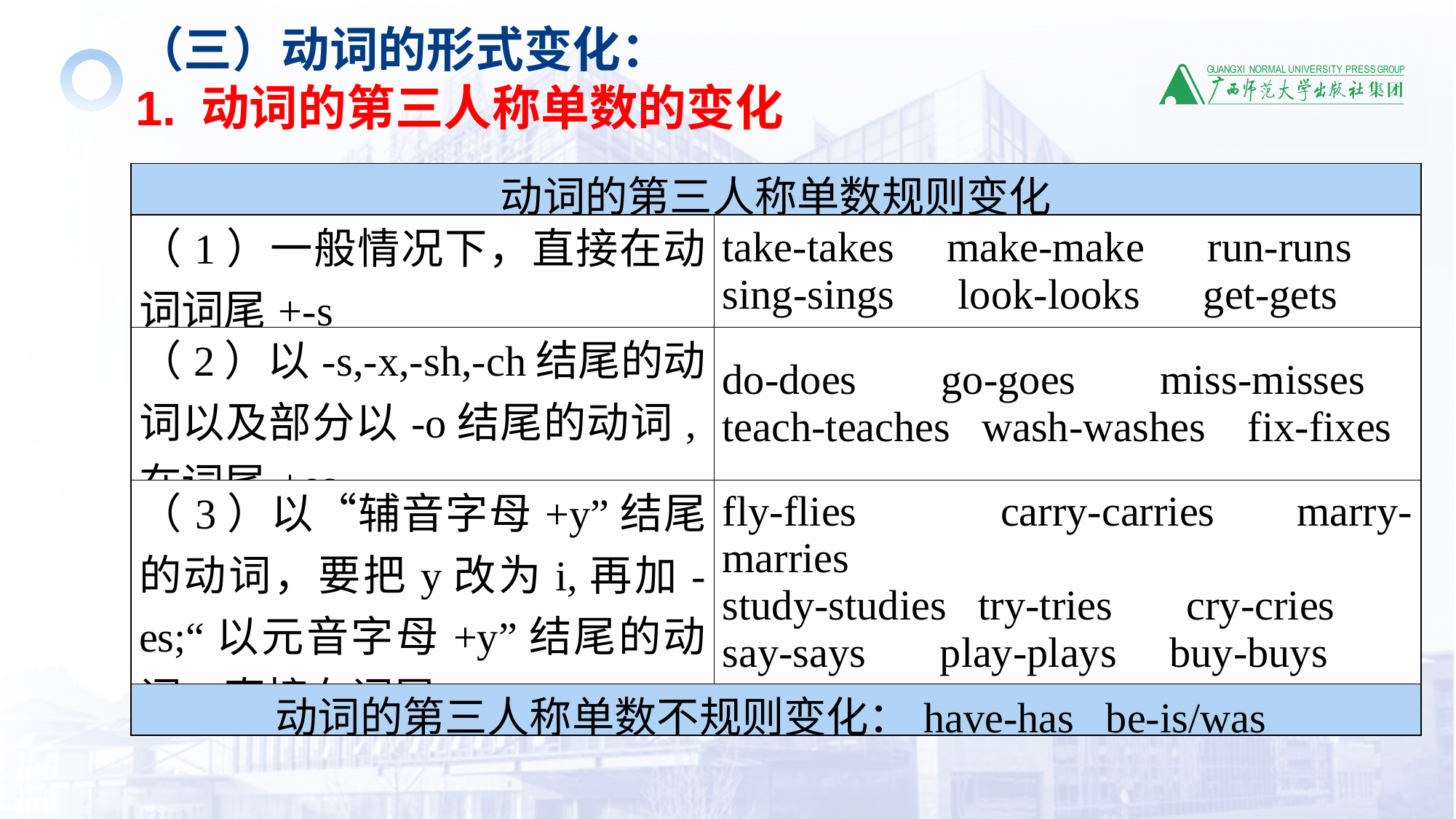

（三）动词的形式变化：
1. 动词的第三人称单数的变化

| 动词的第三人称单数规则变化 |  |
| --- | --- |
| （1）一般情况下，直接在动词词尾+-s | take-takes make-make run-runs sing-sings look-looks get-gets |
| （2）以-s,-x,-sh,-ch结尾的动词以及部分以-o结尾的动词,在词尾+es | do-does go-goes miss-misses teach-teaches wash-washes fix-fixes |
| （3）以“辅音字母+y”结尾的动词，要把y改为i,再加-es;“以元音字母+y”结尾的动词，直接在词尾+-s. | fly-flies carry-carries marry-marries study-studies try-tries cry-cries say-says play-plays buy-buys |
| 动词的第三人称单数不规则变化：have-has be-is/was |  |